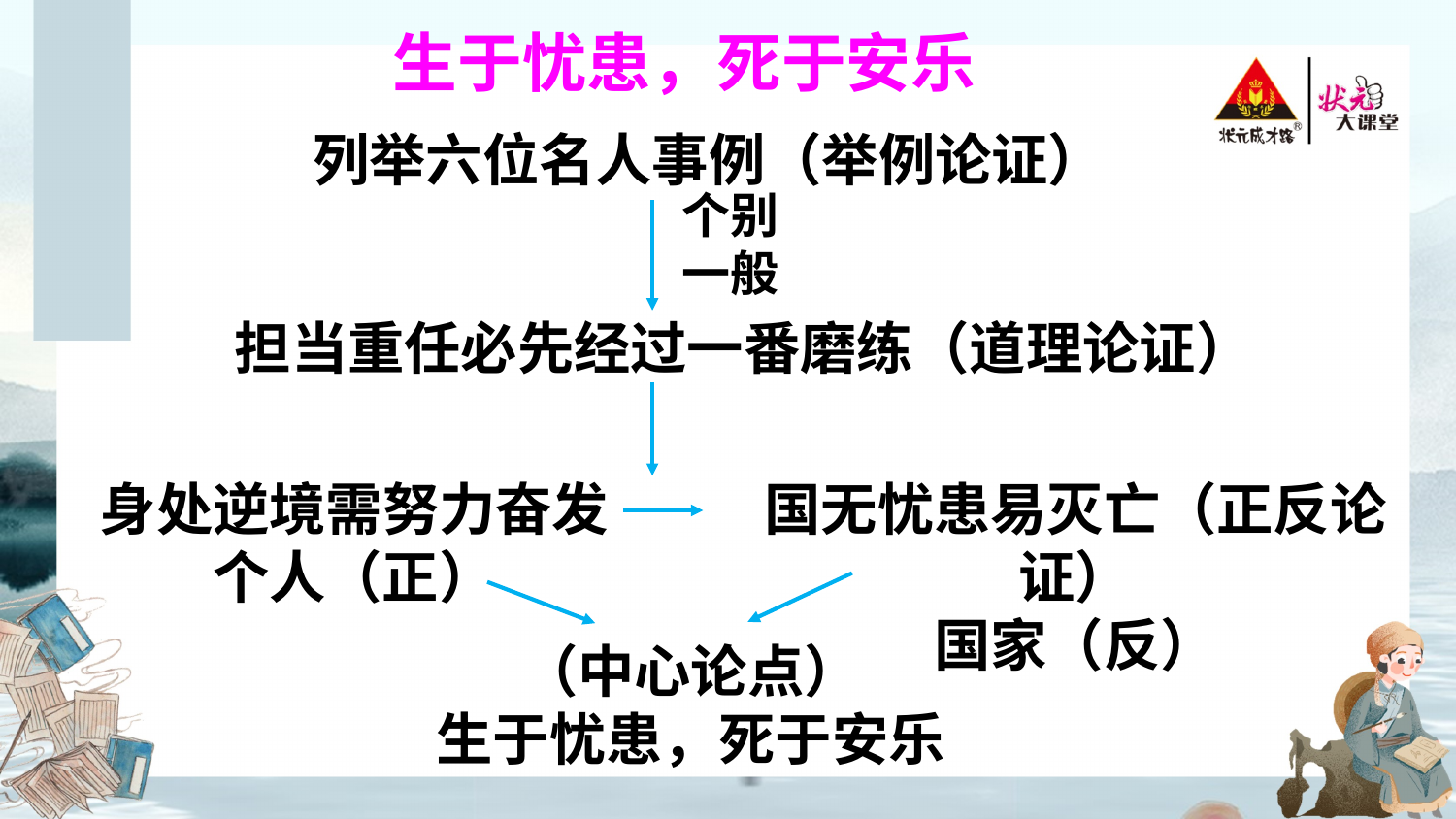

生于忧患，死于安乐
列举六位名人事例（举例论证）
个别
一般
担当重任必先经过一番磨练（道理论证）
国无忧患易灭亡（正反论证）
国家（反）
身处逆境需努力奋发
个人（正）
（中心论点）
生于忧患，死于安乐